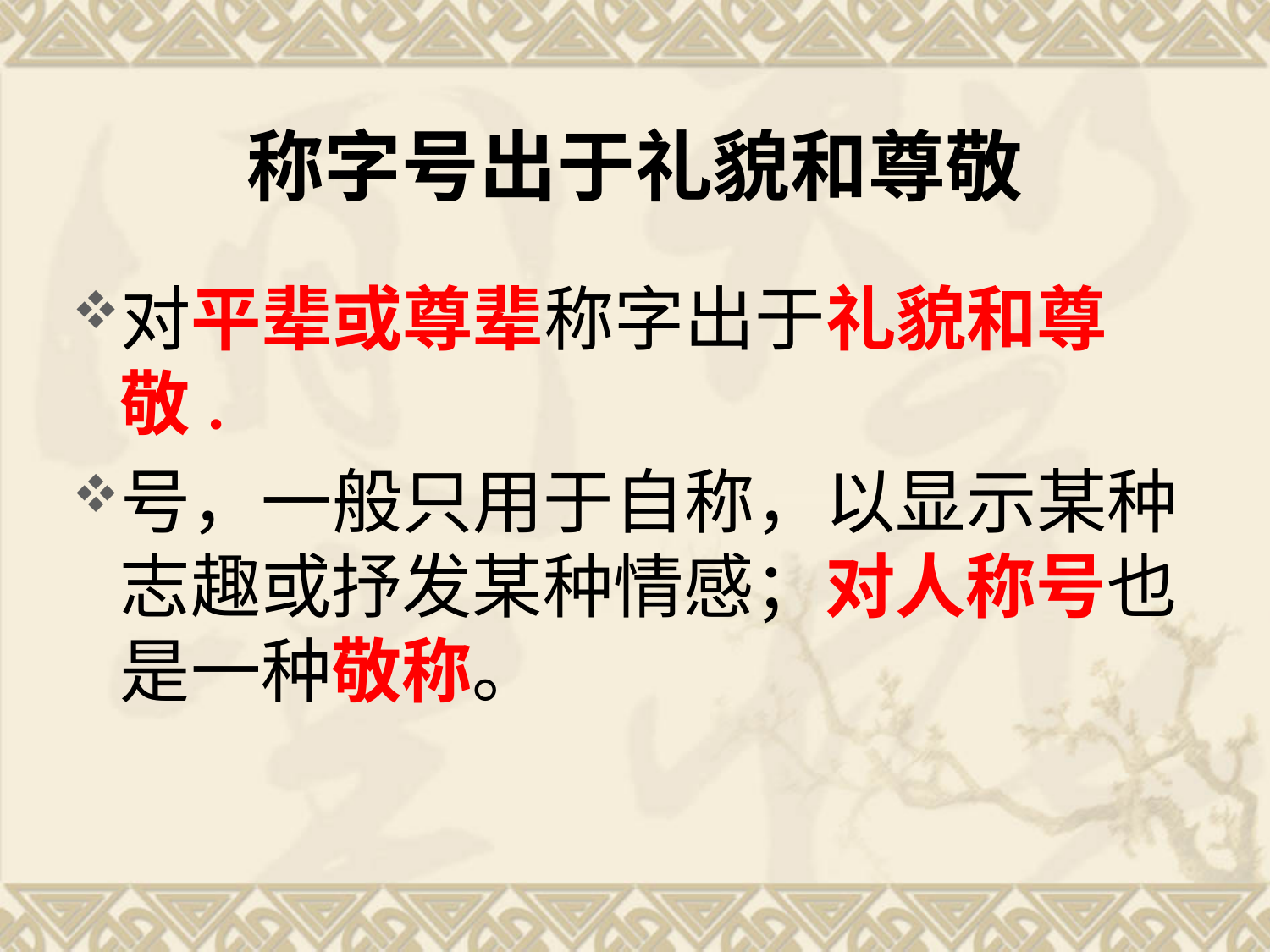

# 称字号出于礼貌和尊敬
对平辈或尊辈称字出于礼貌和尊敬.
号，一般只用于自称，以显示某种志趣或抒发某种情感；对人称号也是一种敬称。